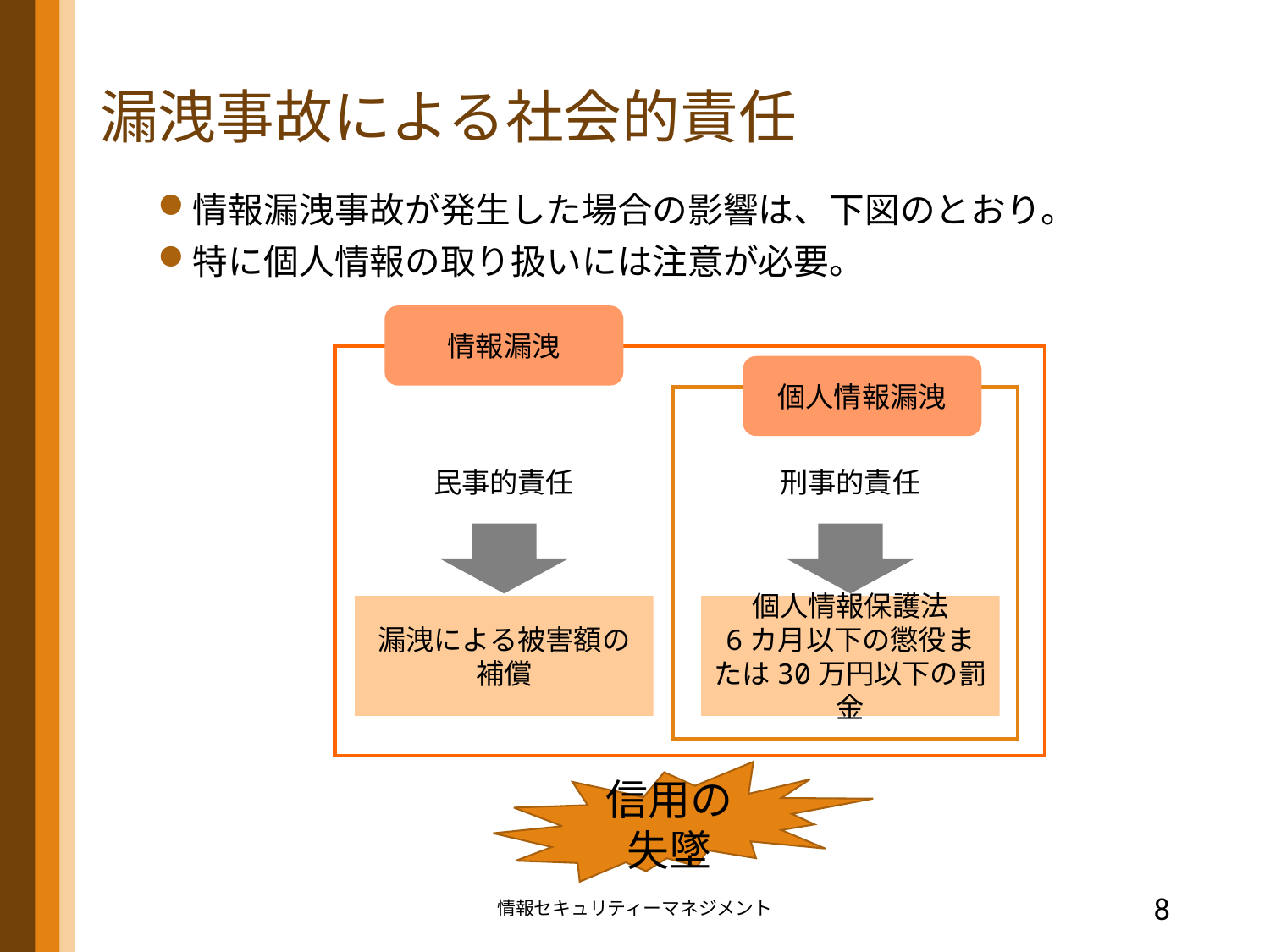

# 漏洩事故による社会的責任
情報漏洩事故が発生した場合の影響は、下図のとおり。
特に個人情報の取り扱いには注意が必要。

情報漏洩

個人情報漏洩

民事的責任
刑事的責任

漏洩による被害額の補償
個人情報保護法
6カ月以下の懲役または30万円以下の罰金
信用の失墜
情報セキュリティーマネジメント
8